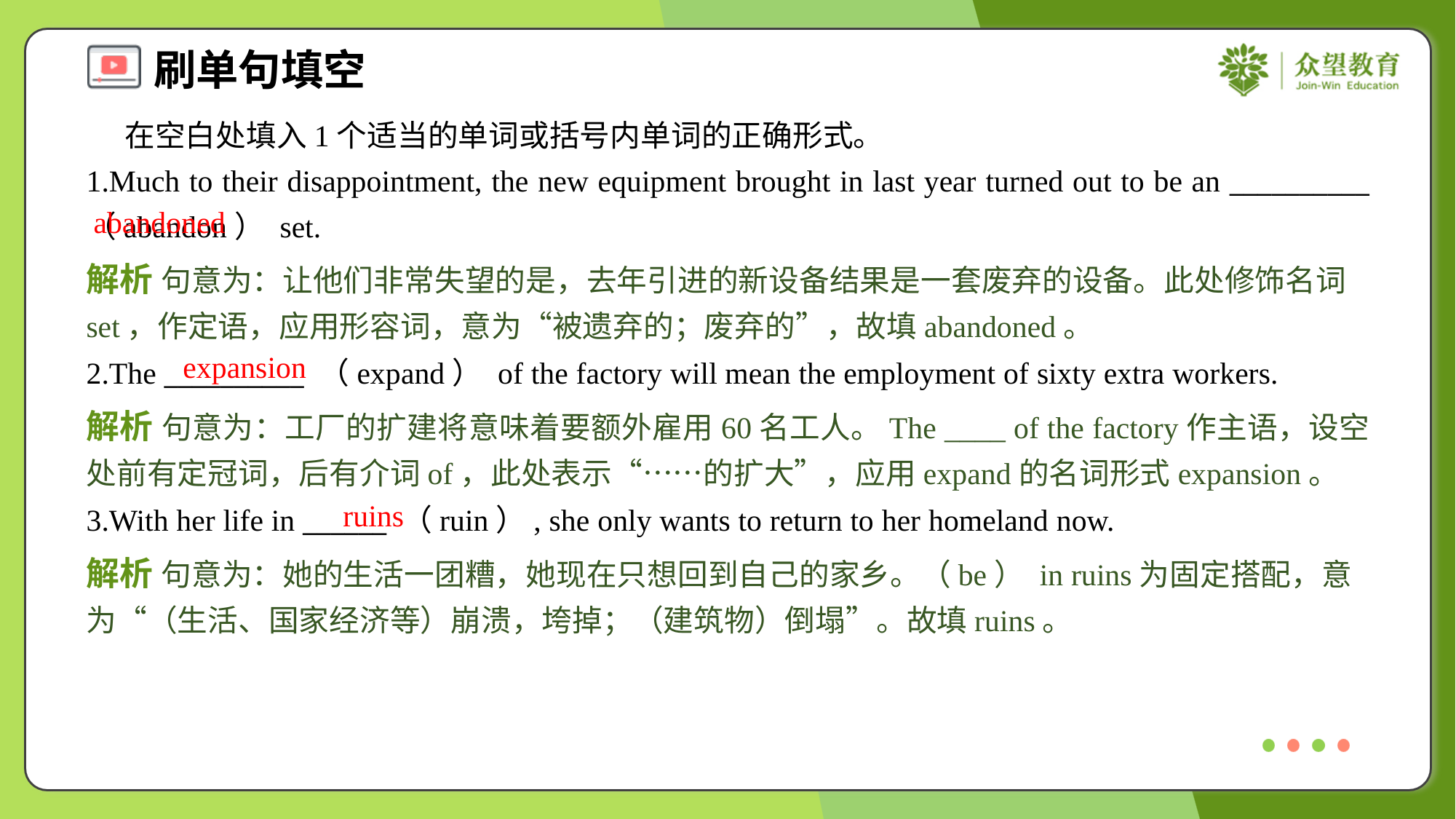

在空白处填入1个适当的单词或括号内单词的正确形式。
1.Much to their disappointment, the new equipment brought in last year turned out to be an __________ （abandon） set.
abandoned
解析 句意为：让他们非常失望的是，去年引进的新设备结果是一套废弃的设备。此处修饰名词set，作定语，应用形容词，意为“被遗弃的；废弃的”，故填abandoned。
expansion
2.The __________ （expand） of the factory will mean the employment of sixty extra workers.
解析 句意为：工厂的扩建将意味着要额外雇用60名工人。The ____ of the factory作主语，设空处前有定冠词，后有介词of，此处表示“……的扩大”，应用expand的名词形式expansion。
ruins
3.With her life in ______ （ruin）, she only wants to return to her homeland now.
解析 句意为：她的生活一团糟，她现在只想回到自己的家乡。（be） in ruins为固定搭配，意为“（生活、国家经济等）崩溃，垮掉；（建筑物）倒塌”。故填ruins。